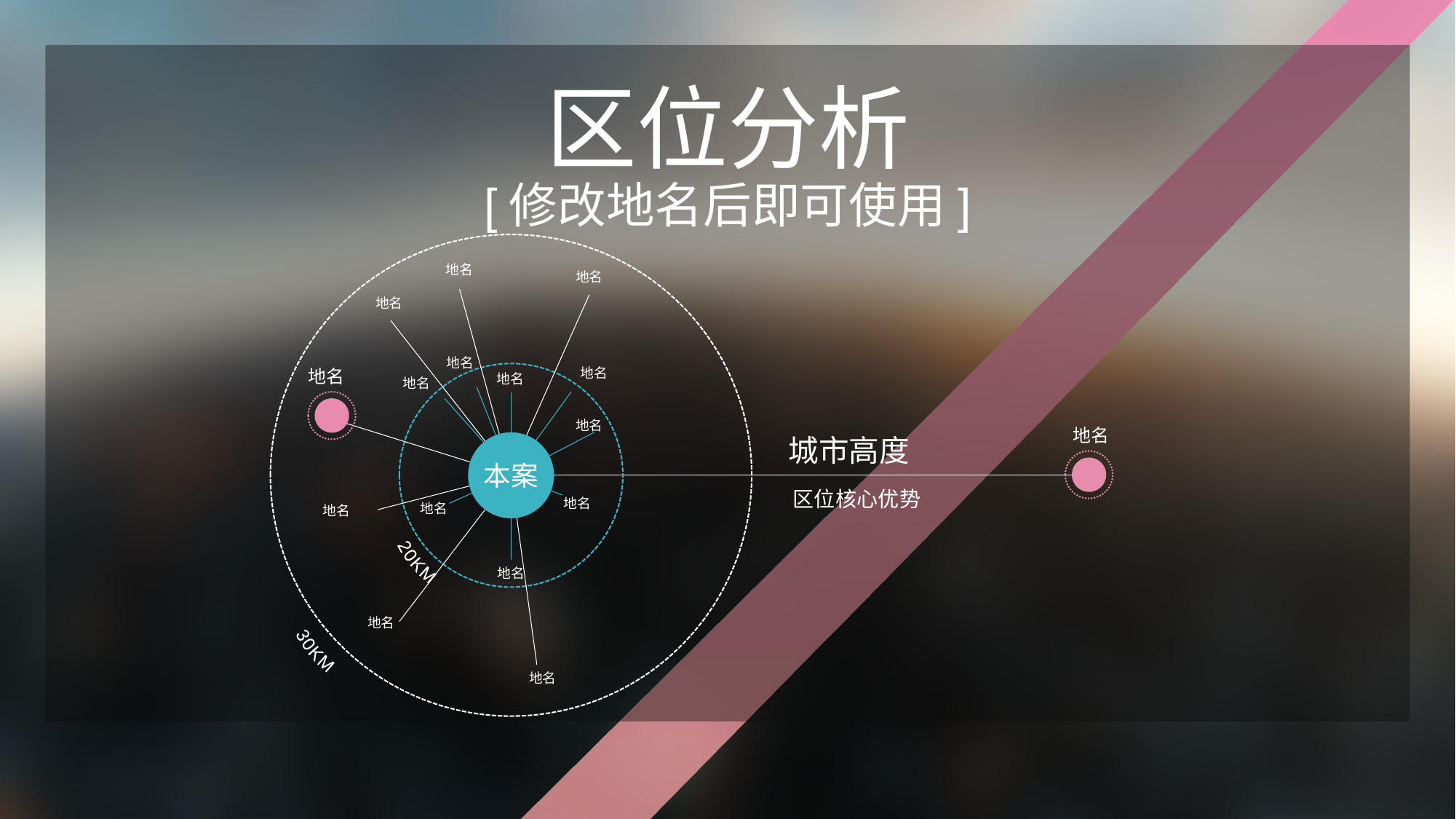

# 区位分析 [修改地名后即可使用]

地名

30KM
地名
地名

20KM
地名
地名

地名

地名
地名
地名
地名

城市高度

本案
区位核心优势
地名
地名
地名
地名
地名
地名